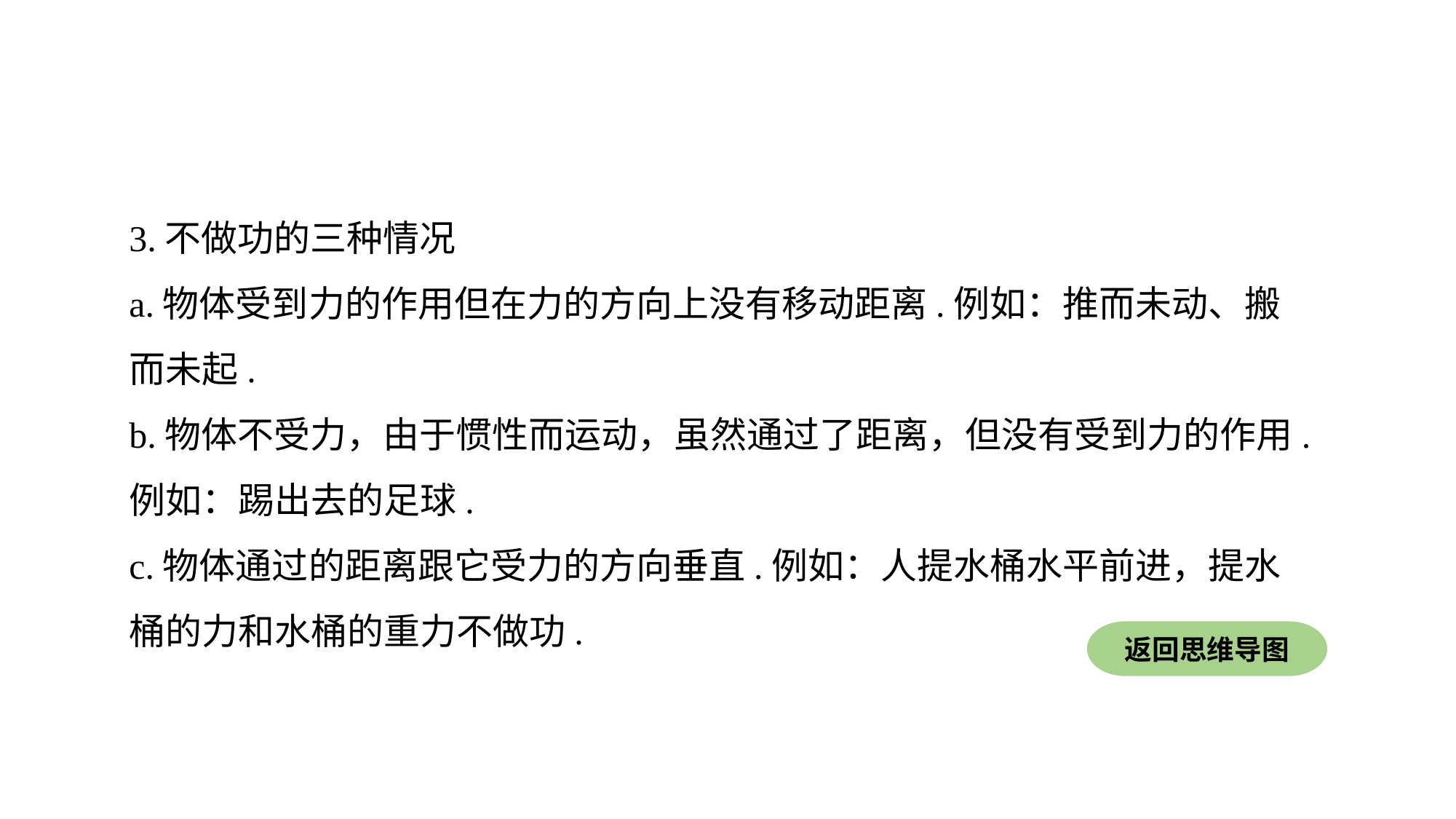

3.不做功的三种情况
a.物体受到力的作用但在力的方向上没有移动距离.例如：推而未动、搬而未起.b.物体不受力，由于惯性而运动，虽然通过了距离，但没有受到力的作用.例如：踢出去的足球.c.物体通过的距离跟它受力的方向垂直.例如：人提水桶水平前进，提水桶的力和水桶的重力不做功.
返回思维导图